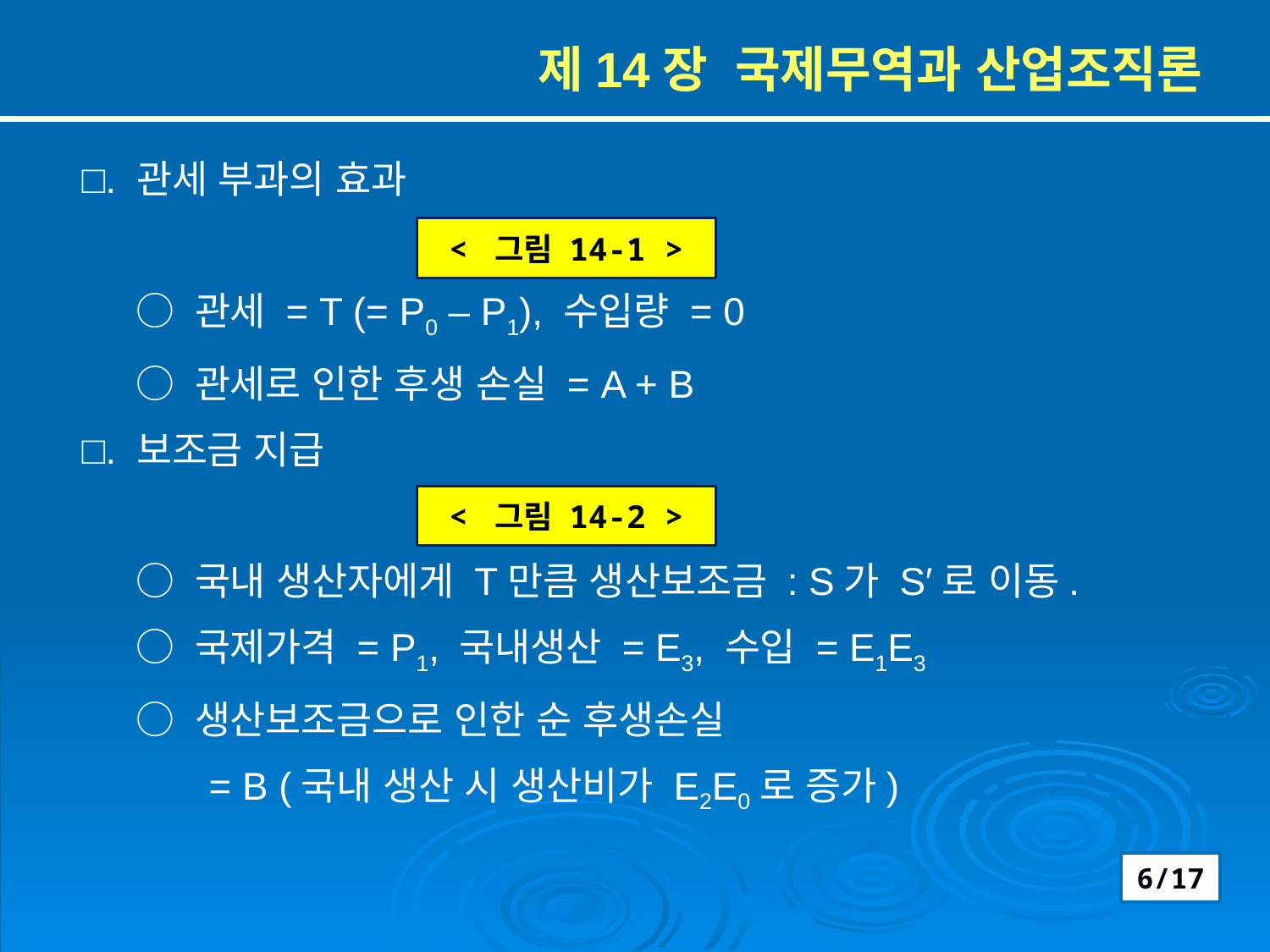

제14장  국제무역과 산업조직론

□. 관세 부과의 효과

     ○ 관세 = T (= P0 – P1), 수입량 = 0
     ○ 관세로 인한 후생 손실 = A + B
□. 보조금 지급

     ○ 국내 생산자에게 T만큼 생산보조금 : S가 S′로 이동.
     ○ 국제가격 = P1, 국내생산 = E3, 수입 = E1E3
     ○ 생산보조금으로 인한 순 후생손실
	= B (국내 생산 시 생산비가 E2E0로 증가)
< 그림 14-1 >
< 그림 14-2 >
6/17